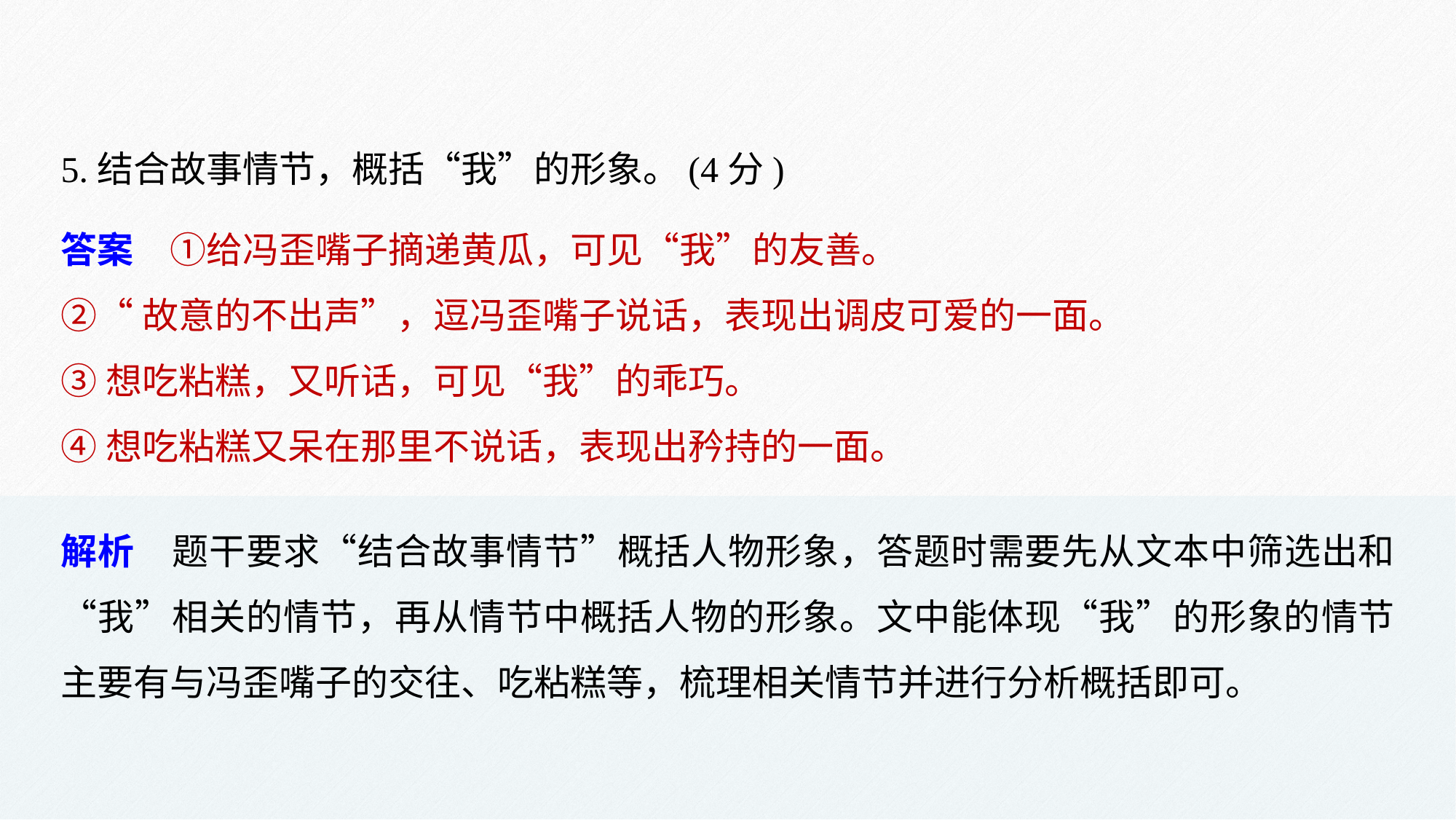

5.结合故事情节，概括“我”的形象。(4分)
答案　①给冯歪嘴子摘递黄瓜，可见“我”的友善。
②“故意的不出声”，逗冯歪嘴子说话，表现出调皮可爱的一面。
③想吃粘糕，又听话，可见“我”的乖巧。
④想吃粘糕又呆在那里不说话，表现出矜持的一面。
解析　题干要求“结合故事情节”概括人物形象，答题时需要先从文本中筛选出和“我”相关的情节，再从情节中概括人物的形象。文中能体现“我”的形象的情节主要有与冯歪嘴子的交往、吃粘糕等，梳理相关情节并进行分析概括即可。